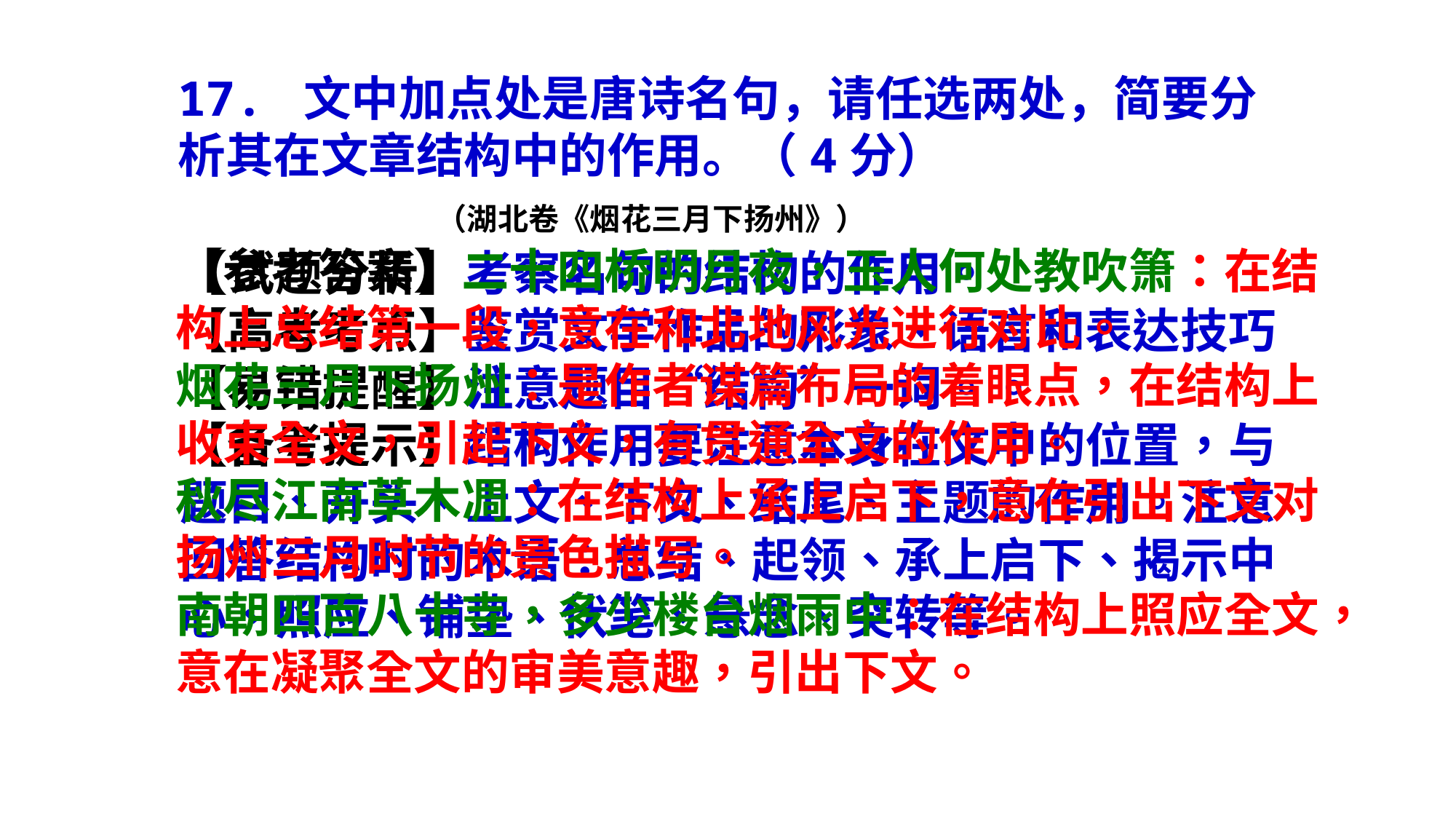

17. 文中加点处是唐诗名句，请任选两处，简要分析其在文章结构中的作用。（4分）
                       （湖北卷《烟花三月下扬州》）
【参考答案】二十四桥明月夜，玉人何处教吹箫：在结构上总结第一段，意在和北地风光进行对比。
烟花三月下扬州：是作者谋篇布局的着眼点，在结构上收束全文，引起下文，有贯通全文的作用。
秋尽江南草木凋：在结构上承上启下，意在引出下文对扬州三月时节的景色描写。
南朝四百八十寺，多少楼台烟雨中：在结构上照应全文，意在凝聚全文的审美意趣，引出下文。
【试题分析】考察名句的结构的作用。
【高考考点】鉴赏文学作品的形象、语言和表达技巧
【易错提醒】注意题目“结构”一词。。
【备考提示】结构作用要注意本身在文中的位置，与题目、开头、上文、下文、结尾、主题的作用。注意回答结构时的术语：总结、起领、承上启下、揭示中心、照应、铺垫、伏笔、悬念、突转等。
27